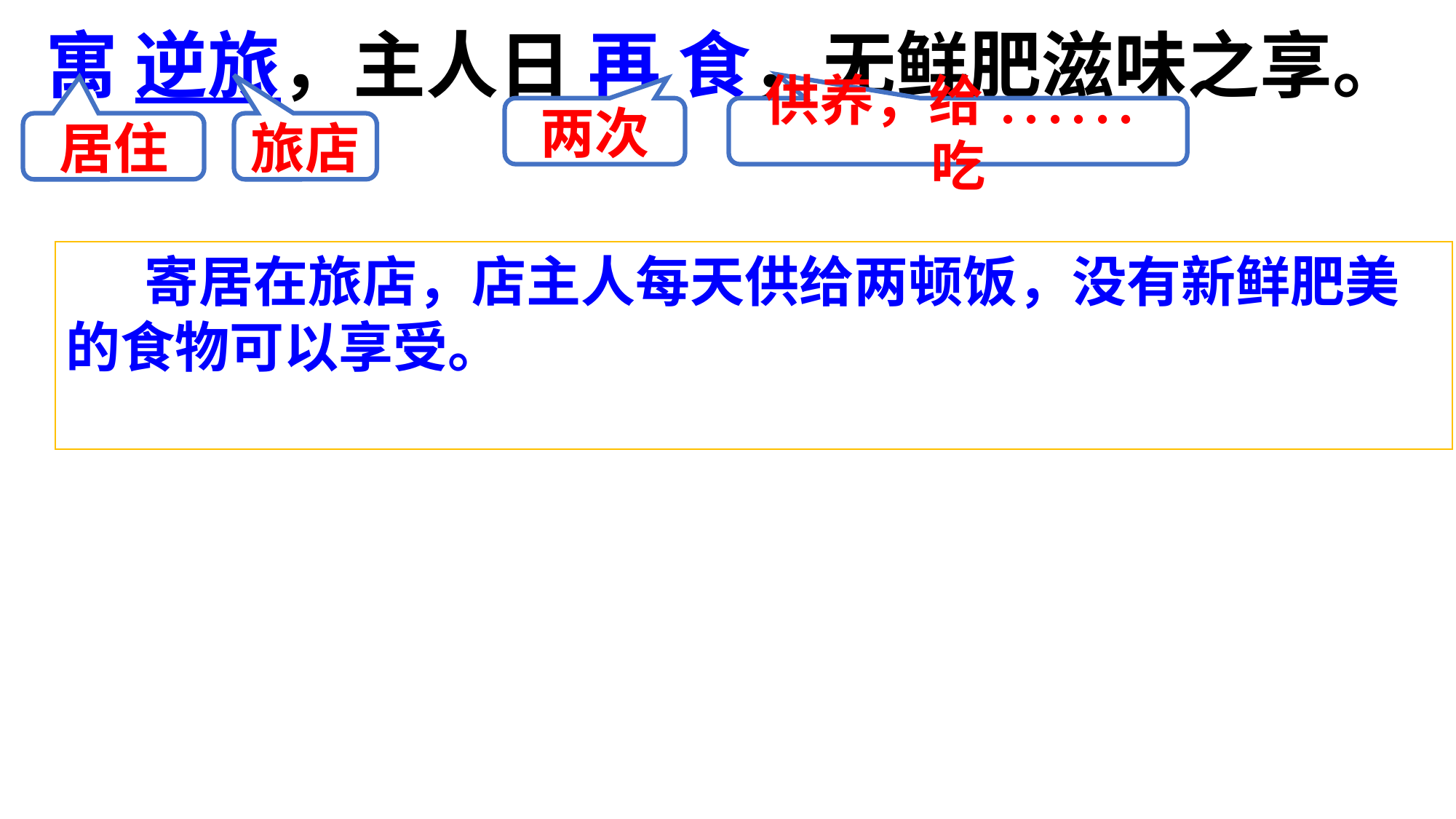

寓 逆旅，主人日 再 食，无鲜肥滋味之享。
两次
供养，给......吃
居住
旅店
       寄居在旅店，店主人每天供给两顿饭，没有新鲜肥美的食物可以享受。